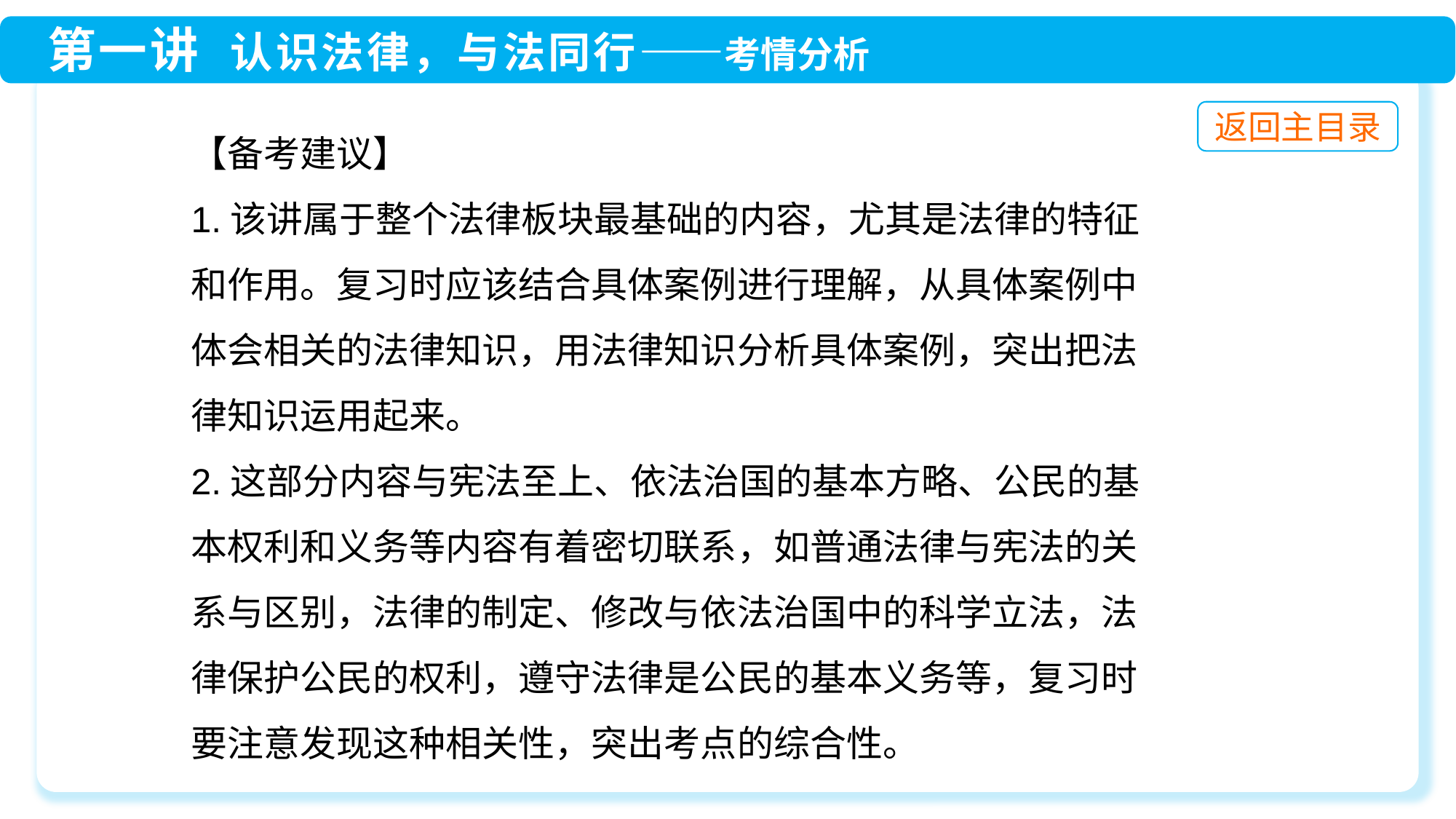

【备考建议】
1.该讲属于整个法律板块最基础的内容，尤其是法律的特征和作用。复习时应该结合具体案例进行理解，从具体案例中体会相关的法律知识，用法律知识分析具体案例，突出把法律知识运用起来。
2.这部分内容与宪法至上、依法治国的基本方略、公民的基本权利和义务等内容有着密切联系，如普通法律与宪法的关系与区别，法律的制定、修改与依法治国中的科学立法，法律保护公民的权利，遵守法律是公民的基本义务等，复习时要注意发现这种相关性，突出考点的综合性。